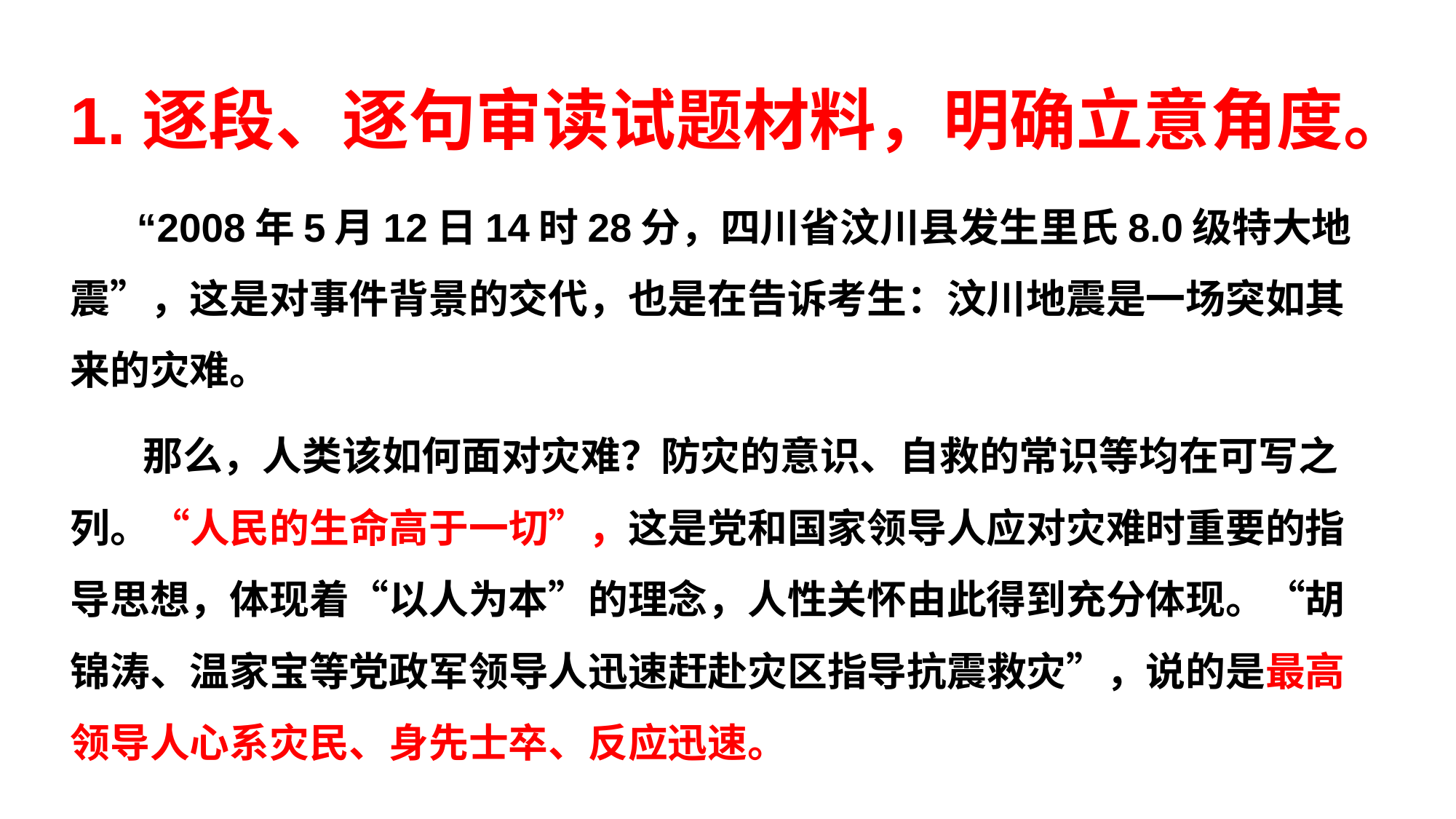

# 1.逐段、逐句审读试题材料，明确立意角度。
      “2008年5月12日14时28分，四川省汶川县发生里氏8.0级特大地震”，这是对事件背景的交代，也是在告诉考生：汶川地震是一场突如其来的灾难。
       那么，人类该如何面对灾难？防灾的意识、自救的常识等均在可写之列。“人民的生命高于一切”，这是党和国家领导人应对灾难时重要的指导思想，体现着“以人为本”的理念，人性关怀由此得到充分体现。“胡锦涛、温家宝等党政军领导人迅速赶赴灾区指导抗震救灾”，说的是最高领导人心系灾民、身先士卒、反应迅速。